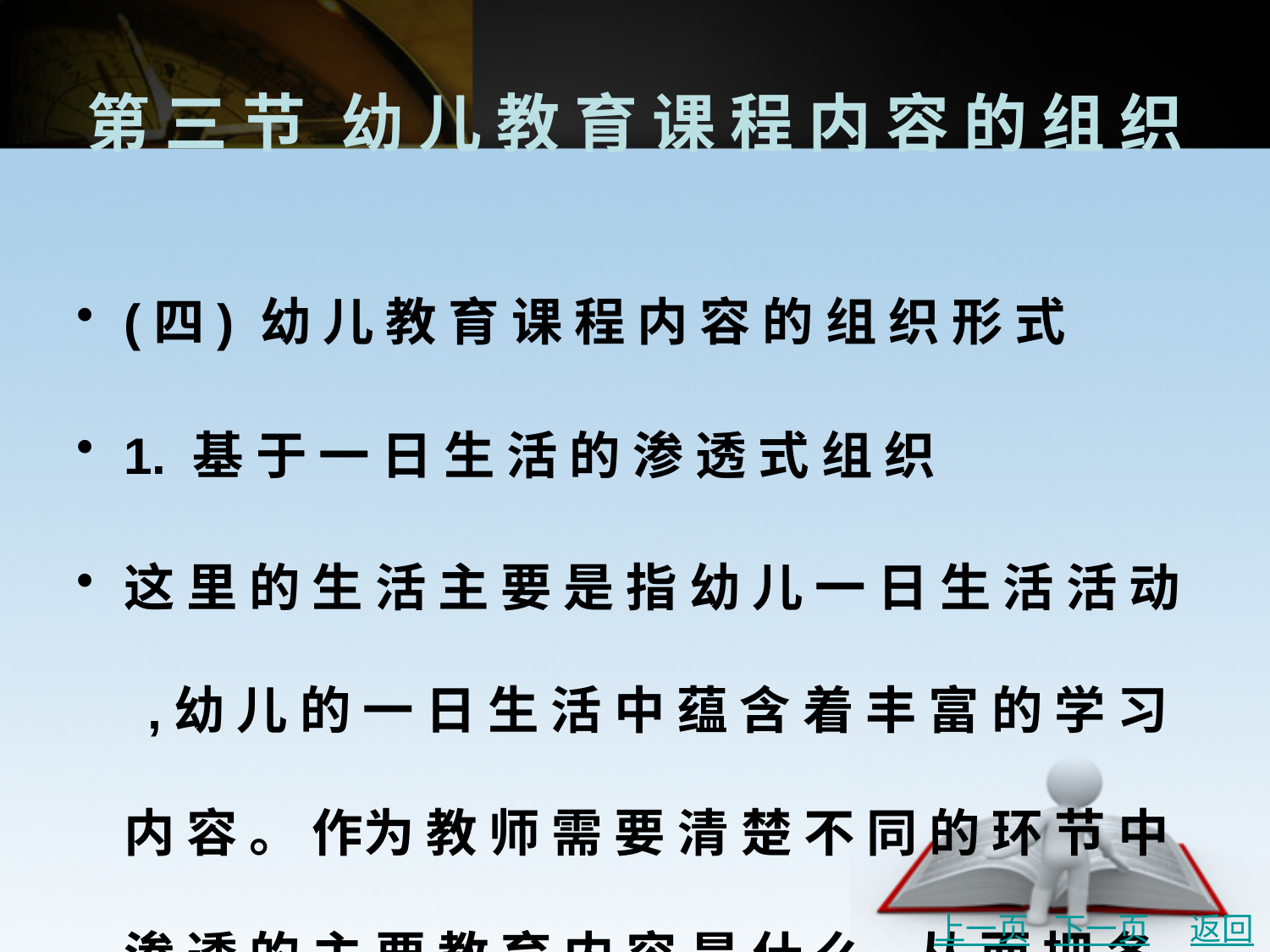

# 第 三 节	幼 儿 教 育 课 程 内 容 的 组 织
(四) 幼 儿 教 育 课 程 内 容 的 组 织 形 式
1. 基 于 一 日 生 活 的 渗 透 式 组 织
这 里 的 生 活 主 要 是 指 幼 儿 一 日 生 活 活 动 ,幼 儿 的 一 日 生 活 中 蕴 含 着 丰 富 的 学 习 内 容 。 作为 教 师 需 要 清 楚 不 同 的 环 节 中 渗 透 的 主 要 教 育 内 容 是 什 么 ,从 而 把 各 领 域 的 内 容 有 机 地 与 幼 儿 生 活 联 系 在 一 起 。
上一页
下一页
返回